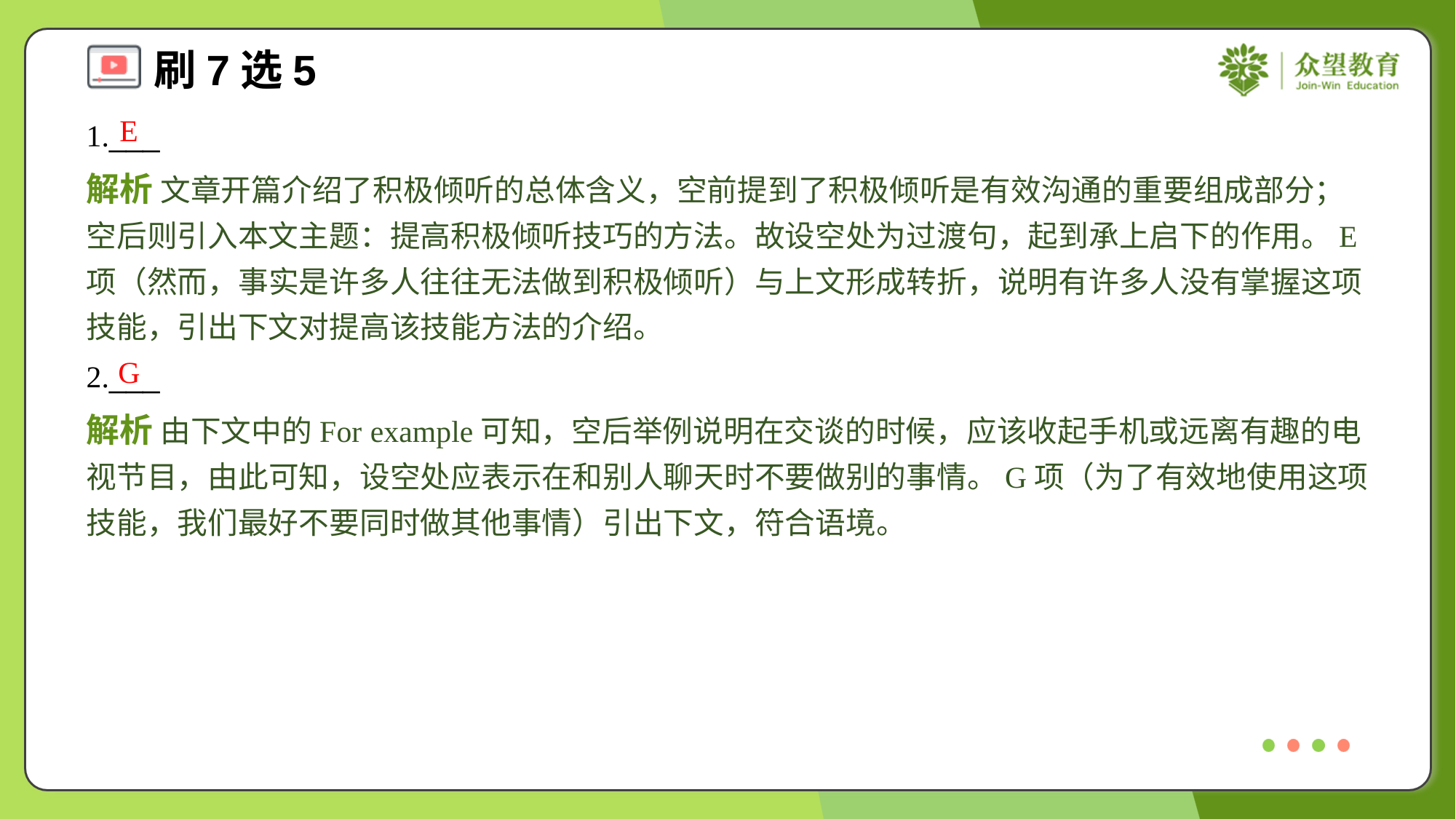

E
1.___
解析 文章开篇介绍了积极倾听的总体含义，空前提到了积极倾听是有效沟通的重要组成部分；空后则引入本文主题：提高积极倾听技巧的方法。故设空处为过渡句，起到承上启下的作用。E项（然而，事实是许多人往往无法做到积极倾听）与上文形成转折，说明有许多人没有掌握这项技能，引出下文对提高该技能方法的介绍。
G
2.___
解析 由下文中的For example可知，空后举例说明在交谈的时候，应该收起手机或远离有趣的电视节目，由此可知，设空处应表示在和别人聊天时不要做别的事情。G项（为了有效地使用这项技能，我们最好不要同时做其他事情）引出下文，符合语境。